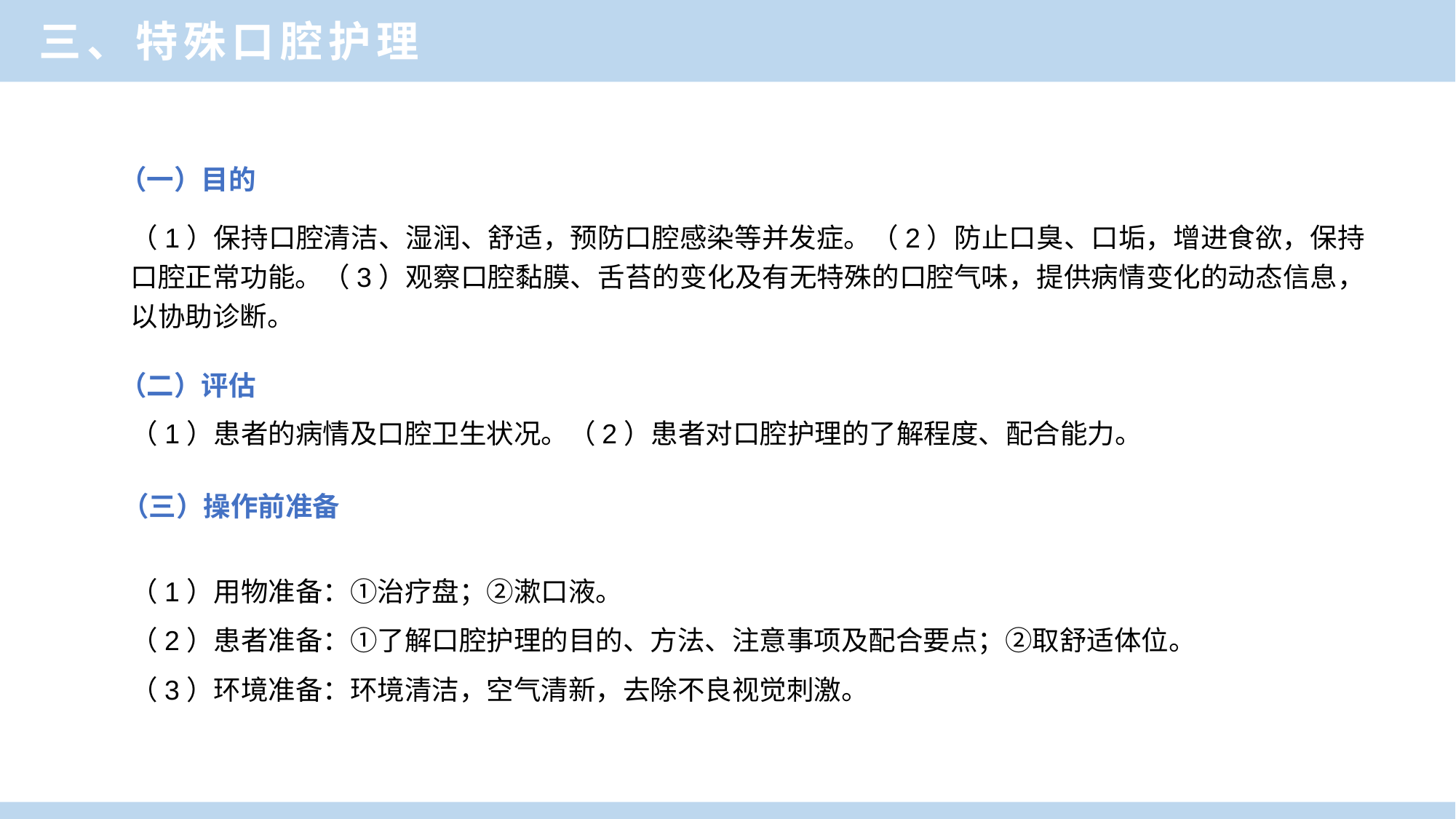

三、特殊口腔护理
（一）目的
（1）保持口腔清洁、湿润、舒适，预防口腔感染等并发症。（2）防止口臭、口垢，增进食欲，保持口腔正常功能。（3）观察口腔黏膜、舌苔的变化及有无特殊的口腔气味，提供病情变化的动态信息，以协助诊断。
（二）评估
（1）患者的病情及口腔卫生状况。（2）患者对口腔护理的了解程度、配合能力。
 （三）操作前准备
（1）用物准备：①治疗盘；②漱口液。
（2）患者准备：①了解口腔护理的目的、方法、注意事项及配合要点；②取舒适体位。
（3）环境准备：环境清洁，空气清新，去除不良视觉刺激。